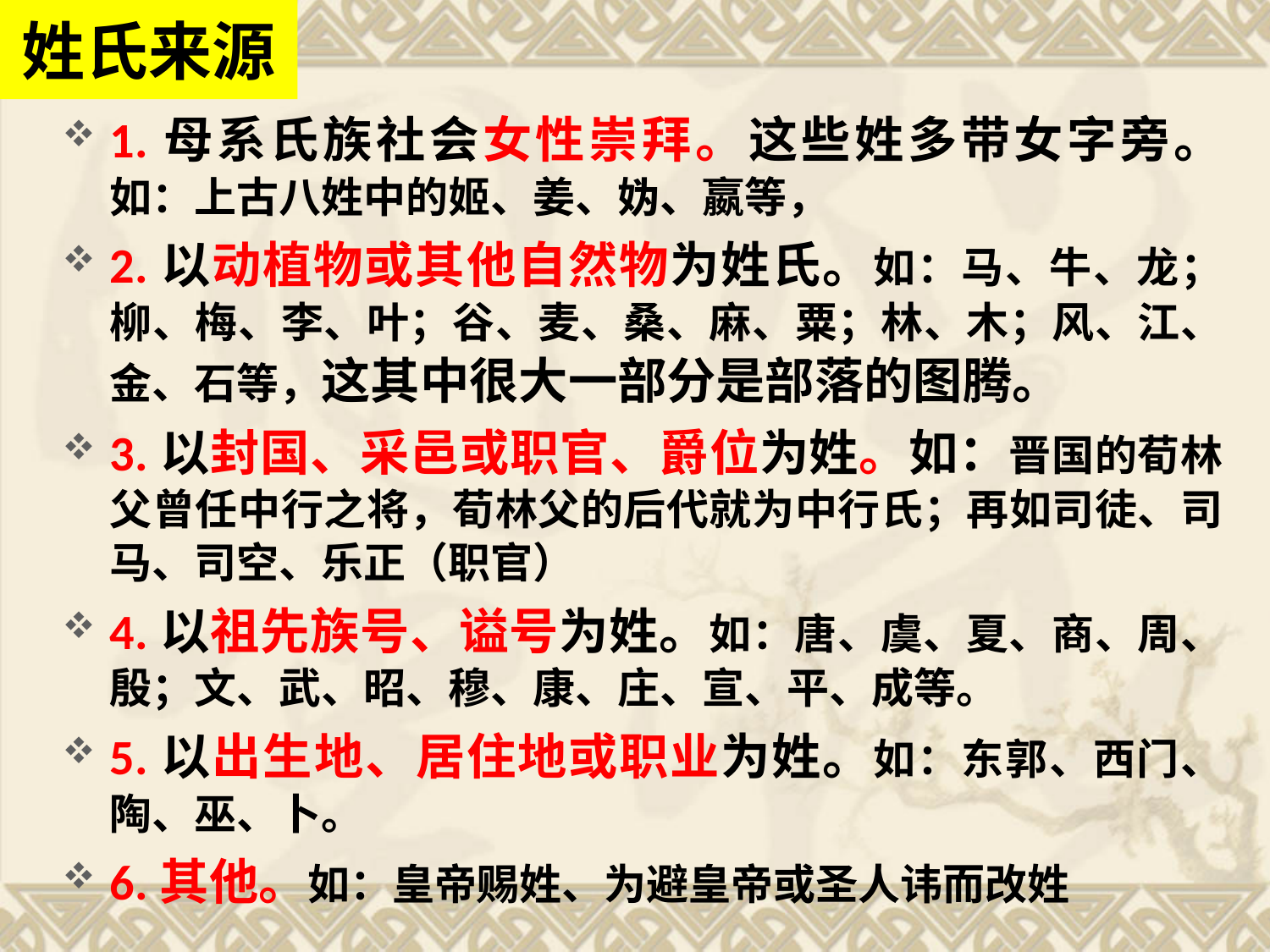

姓氏来源
1.母系氏族社会女性崇拜。这些姓多带女字旁。如：上古八姓中的姬、姜、妫、嬴等，
2.以动植物或其他自然物为姓氏。如：马、牛、龙；柳、梅、李、叶；谷、麦、桑、麻、粟；林、木；风、江、金、石等，这其中很大一部分是部落的图腾。
3.以封国、采邑或职官、爵位为姓。如：晋国的荀林父曾任中行之将，荀林父的后代就为中行氏；再如司徒、司马、司空、乐正（职官）
4.以祖先族号、谥号为姓。如：唐、虞、夏、商、周、殷；文、武、昭、穆、康、庄、宣、平、成等。
5.以出生地、居住地或职业为姓。如：东郭、西门、陶、巫、卜。
6.其他。如：皇帝赐姓、为避皇帝或圣人讳而改姓